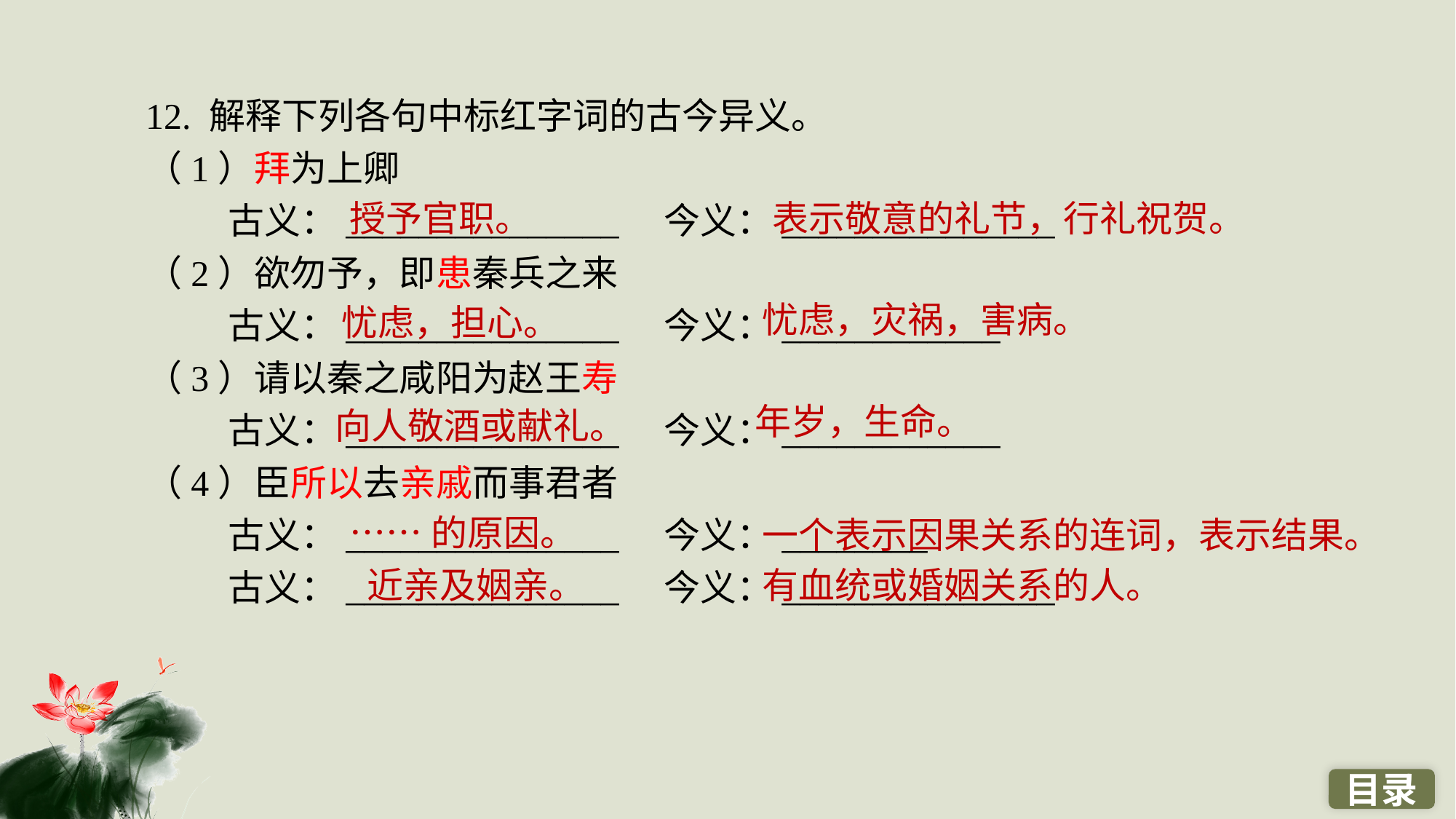

12. 解释下列各句中标红字词的古今异义。
（1）拜为上卿
         古义：_______________　今义：_______________
（2）欲勿予，即患秦兵之来
         古义：_______________　今义：____________
（3）请以秦之咸阳为赵王寿
         古义：_______________　今义：____________
（4）臣所以去亲戚而事君者
         古义：_______________　今义：________
         古义：_______________　今义：_______________
授予官职。
表示敬意的礼节，行礼祝贺。
忧虑，灾祸，害病。
忧虑，担心。
年岁，生命。
向人敬酒或献礼。
……的原因。
一个表示因果关系的连词，表示结果。
近亲及姻亲。
有血统或婚姻关系的人。